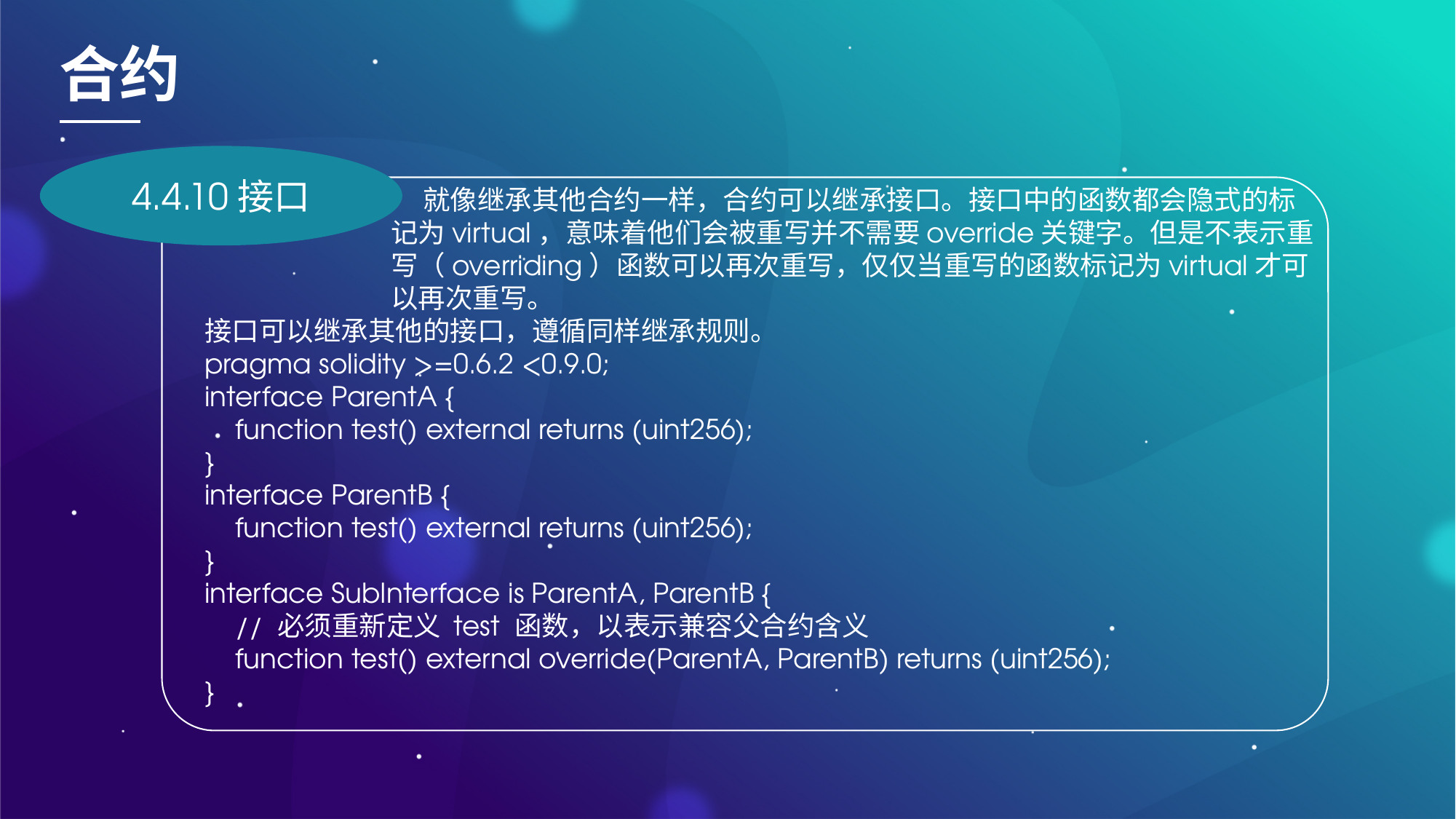

合约
4.4.10接口
就像继承其他合约一样，合约可以继承接口。接口中的函数都会隐式的标记为virtual，意味着他们会被重写并不需要override关键字。但是不表示重写（overriding）函数可以再次重写，仅仅当重写的函数标记为virtual才可以再次重写。
接口可以继承其他的接口，遵循同样继承规则。
pragma solidity >=0.6.2 <0.9.0;
interface ParentA {
    function test() external returns (uint256);
}
interface ParentB {
    function test() external returns (uint256);
}
interface SubInterface is ParentA, ParentB {
    // 必须重新定义 test 函数，以表示兼容父合约含义
    function test() external override(ParentA, ParentB) returns (uint256);
}